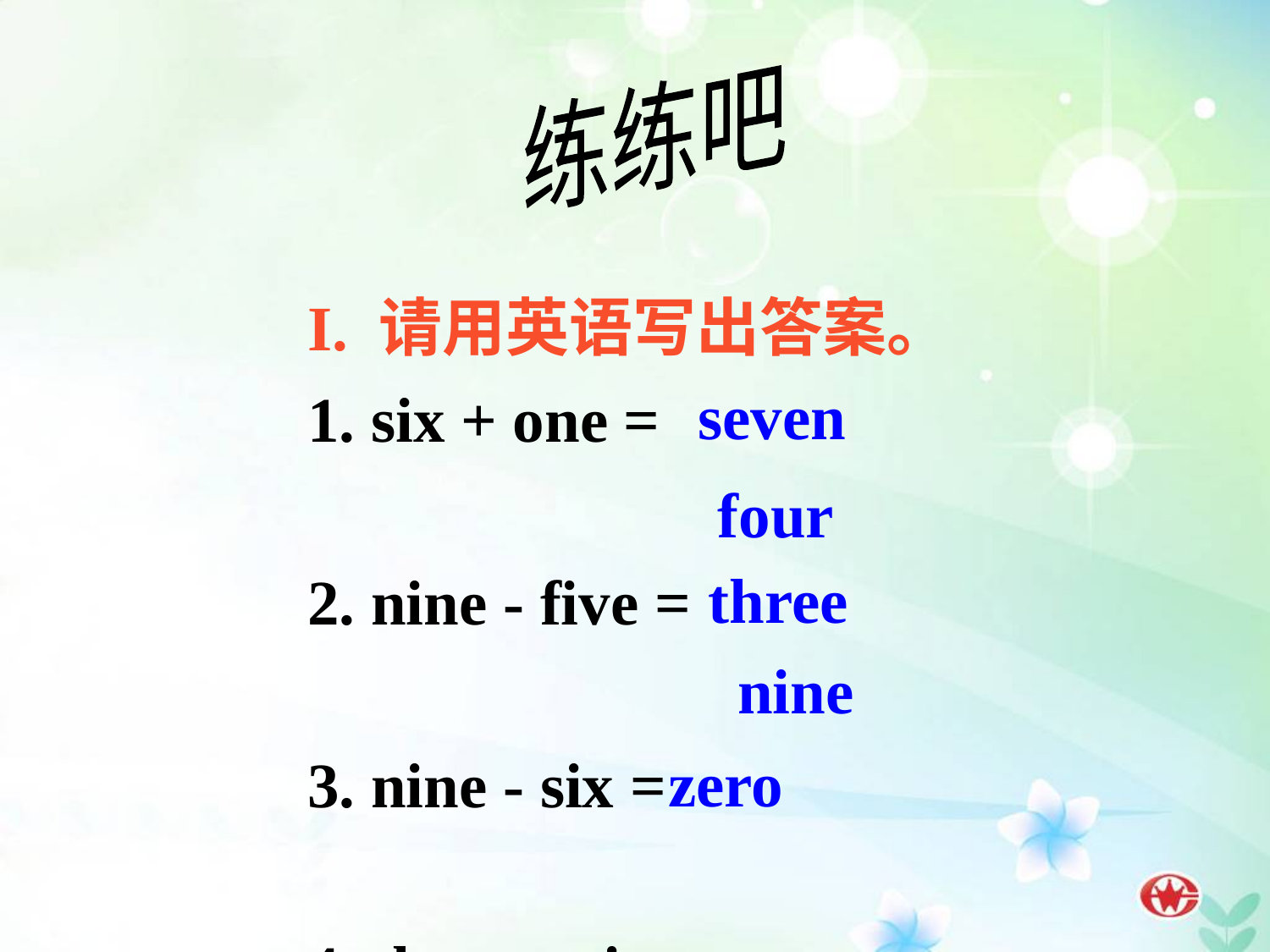

练练吧
I. 请用英语写出答案。
1. six + one =
2. nine - five =
3. nine - six =
4. three + six =
5. six - six =
seven
four
three
nine
zero